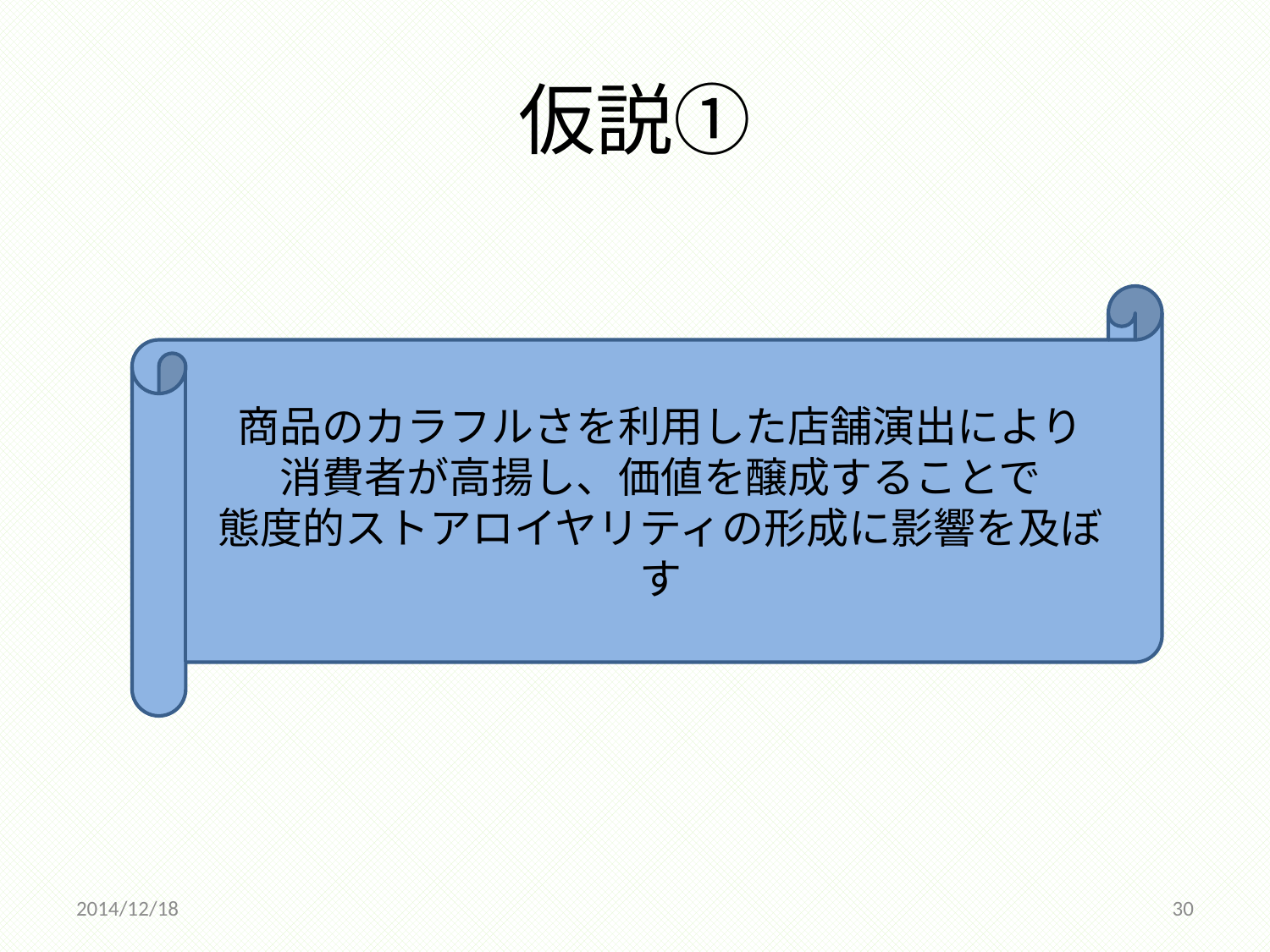

# 仮説①
商品のカラフルさを利用した店舗演出により
消費者が高揚し、価値を醸成することで
態度的ストアロイヤリティの形成に影響を及ぼす
2014/12/18
30